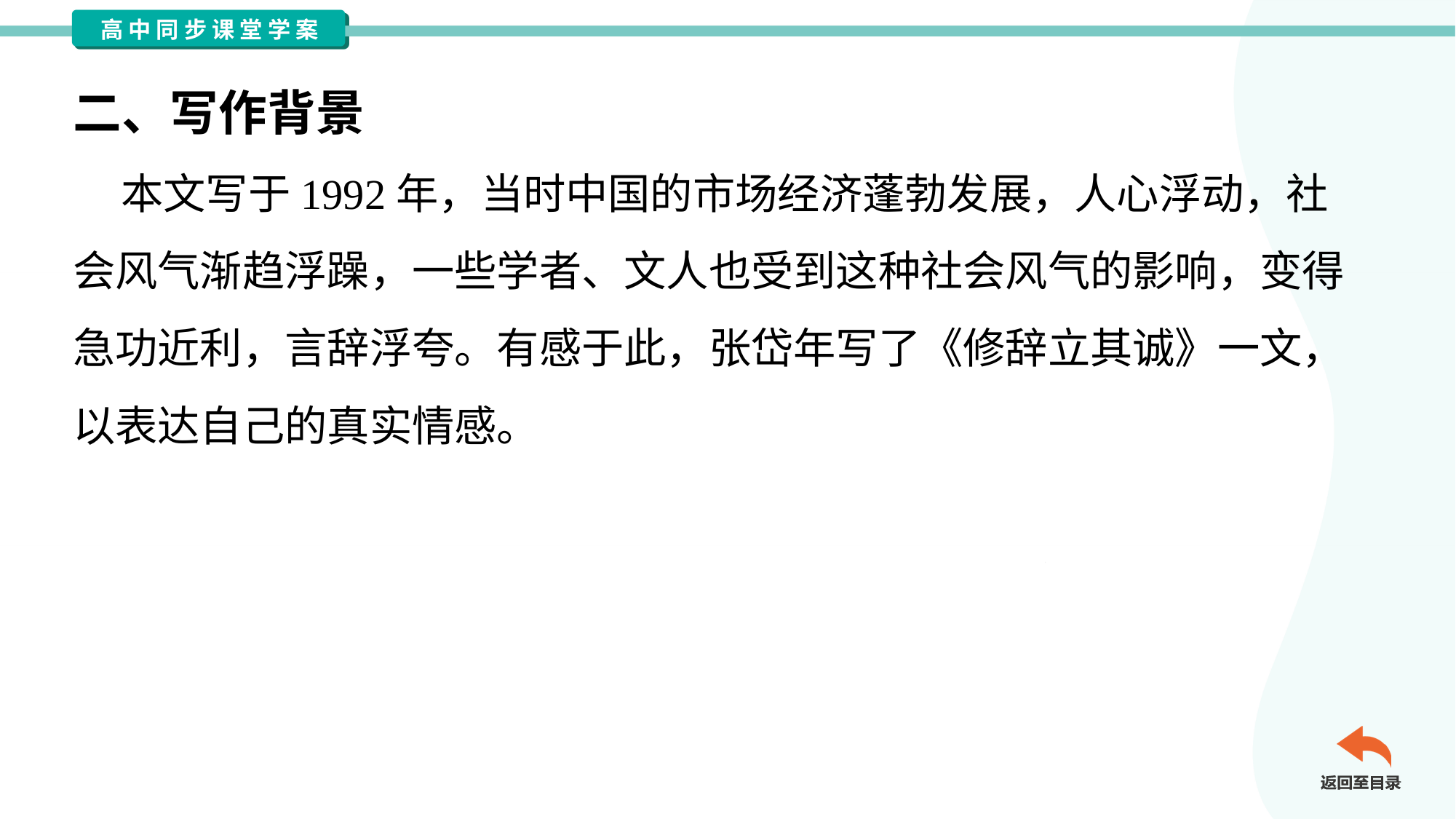

二、写作背景
    本文写于1992年，当时中国的市场经济蓬勃发展，人心浮动，社
会风气渐趋浮躁，一些学者、文人也受到这种社会风气的影响，变得
急功近利，言辞浮夸。有感于此，张岱年写了《修辞立其诚》一文，
以表达自己的真实情感。